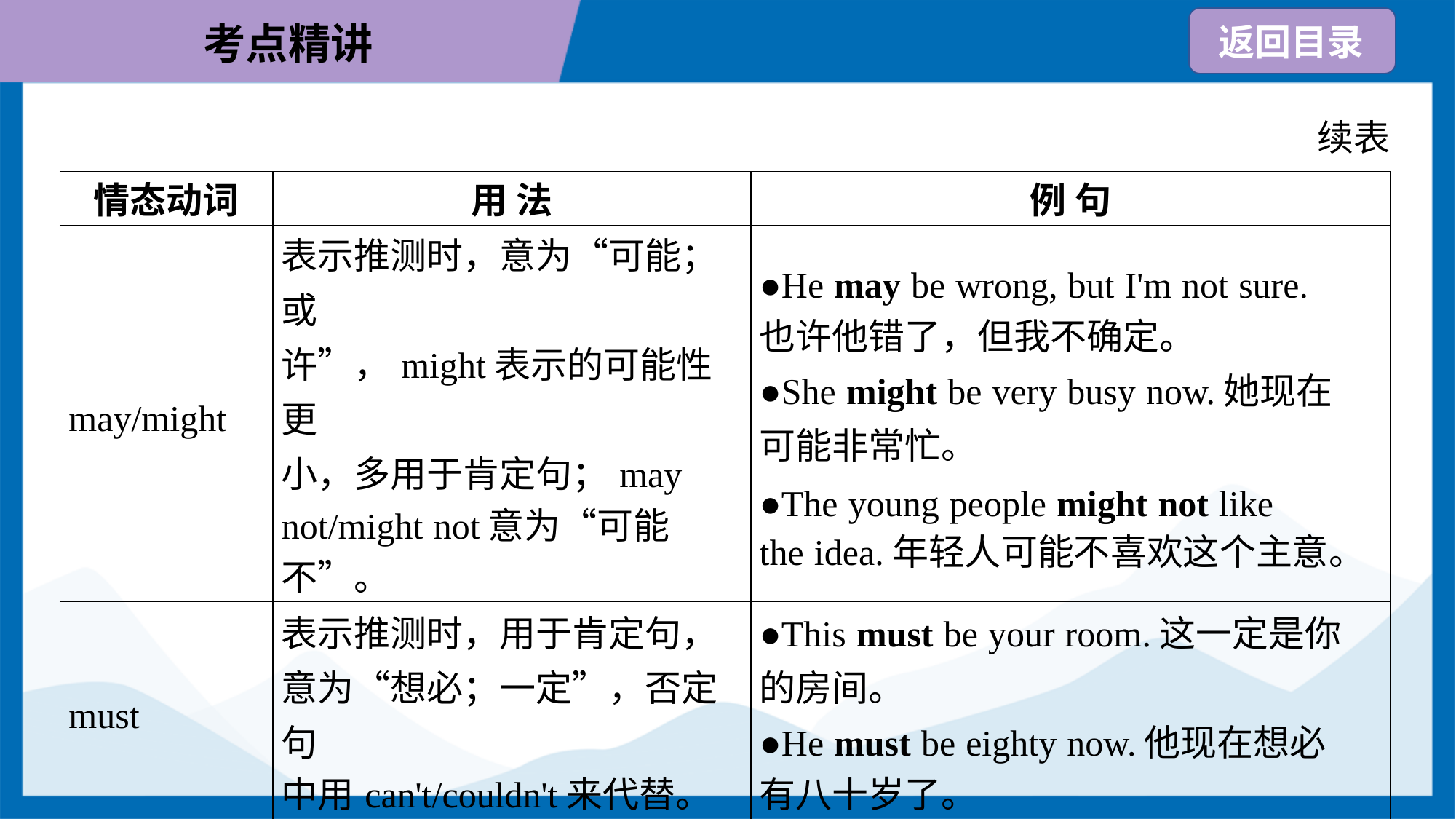

续表
| 情态动词 | 用 法 | 例 句 |
| --- | --- | --- |
| may/might | 表示推测时，意为“可能；或 许”，might表示的可能性更 小，多用于肯定句；may not/might not意为“可能不”。 | ●He may be wrong, but I'm not sure. 也许他错了，但我不确定。 ●She might be very busy now.她现在 可能非常忙。 ●The young people might not like the idea.年轻人可能不喜欢这个主意。 |
| must | 表示推测时，用于肯定句， 意为“想必；一定”，否定句 中用can't/couldn't来代替。 | ●This must be your room.这一定是你 的房间。 ●He must be eighty now.他现在想必 有八十岁了。 |